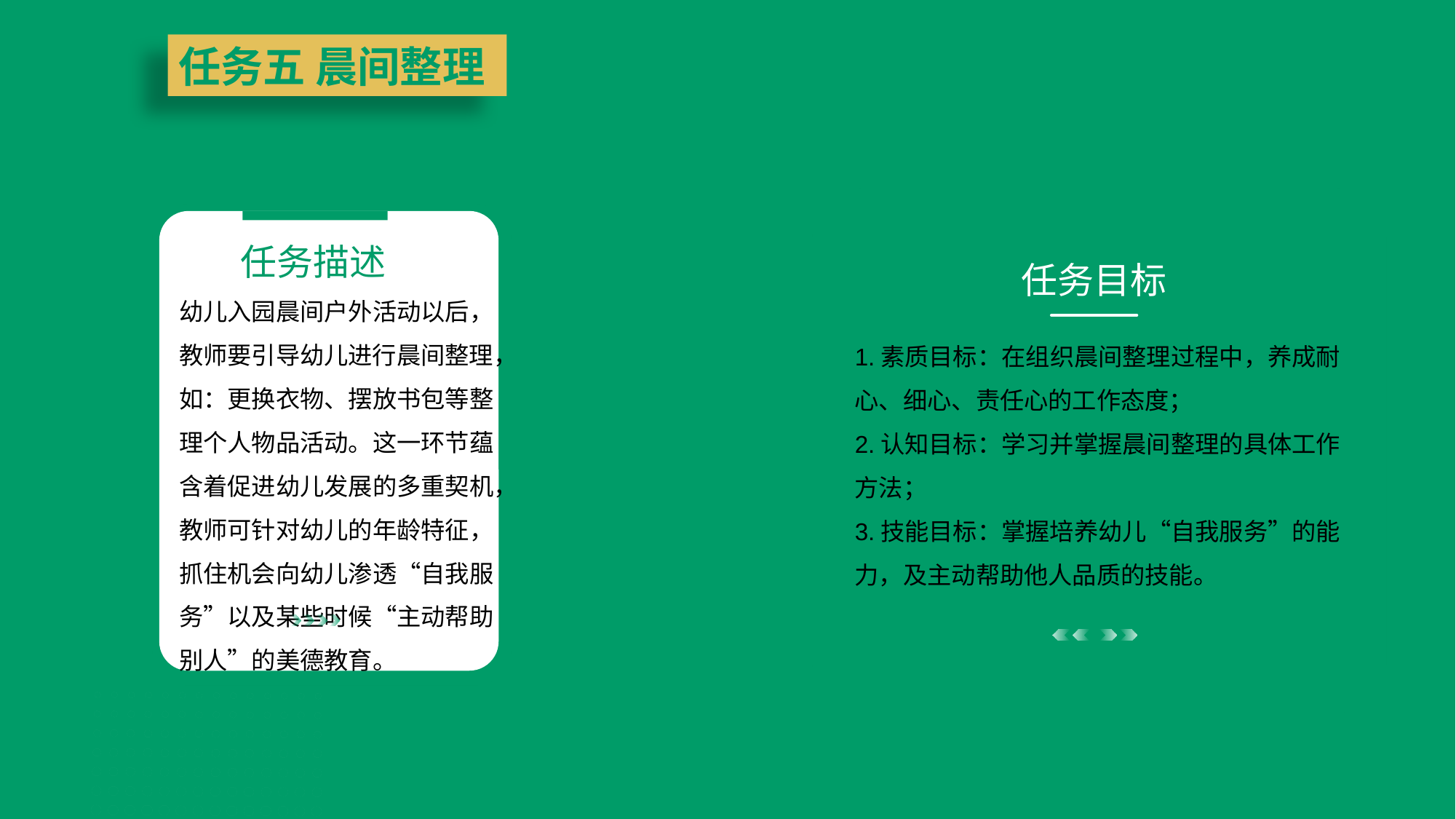

任务五 晨间整理

任务目标
1.素质目标：在组织晨间整理过程中，养成耐心、细心、责任心的工作态度；
2.认知目标：学习并掌握晨间整理的具体工作方法；
3.技能目标：掌握培养幼儿“自我服务”的能力，及主动帮助他人品质的技能。

任务描述
幼儿入园晨间户外活动以后，教师要引导幼儿进行晨间整理，如：更换衣物、摆放书包等整理个人物品活动。这一环节蕴含着促进幼儿发展的多重契机，教师可针对幼儿的年龄特征，抓住机会向幼儿渗透“自我服务”以及某些时候“主动帮助别人”的美德教育。